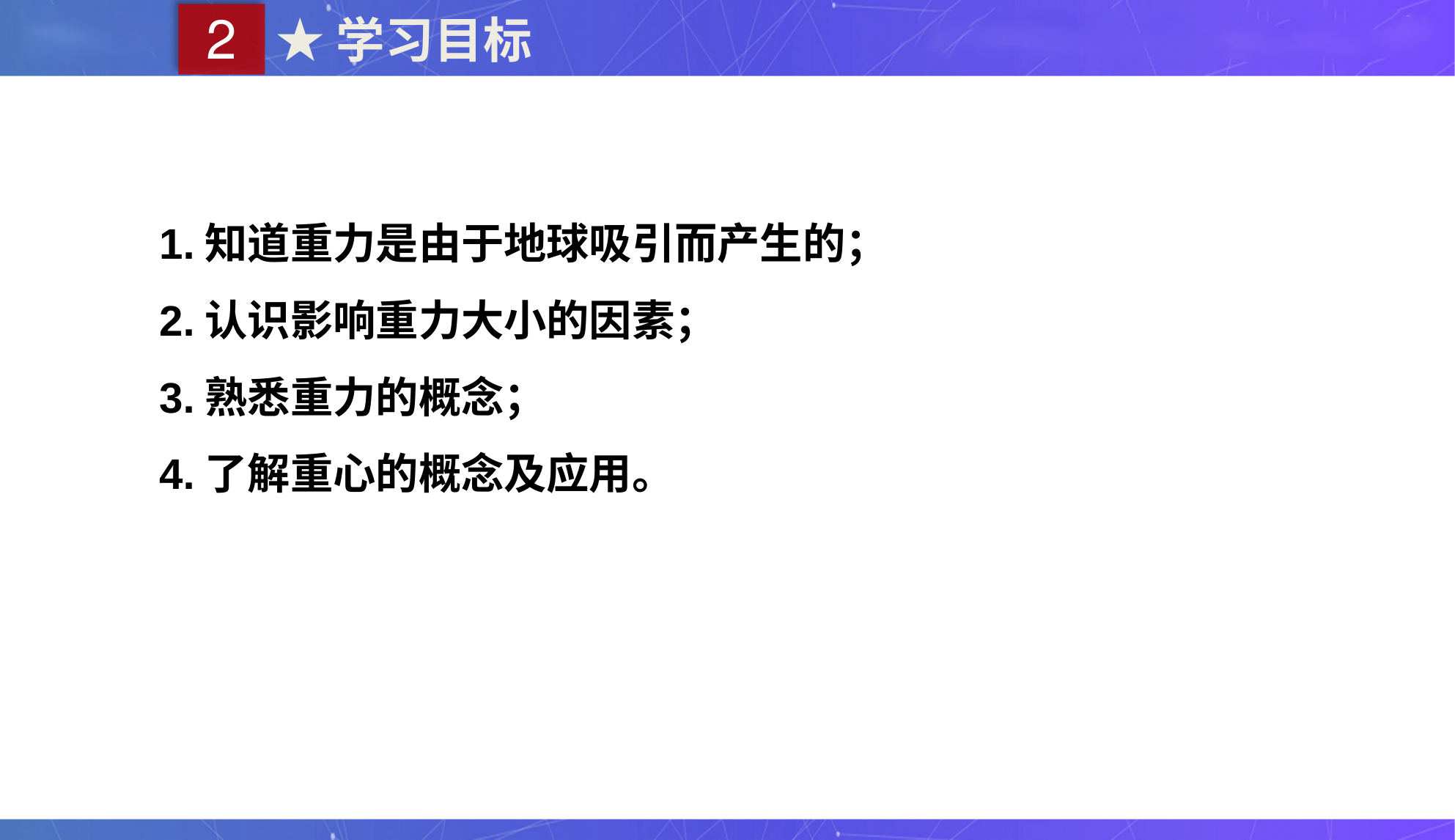

2
★学习目标
1.知道重力是由于地球吸引而产生的；
2.认识影响重力大小的因素；
3.熟悉重力的概念；
4.了解重心的概念及应用。